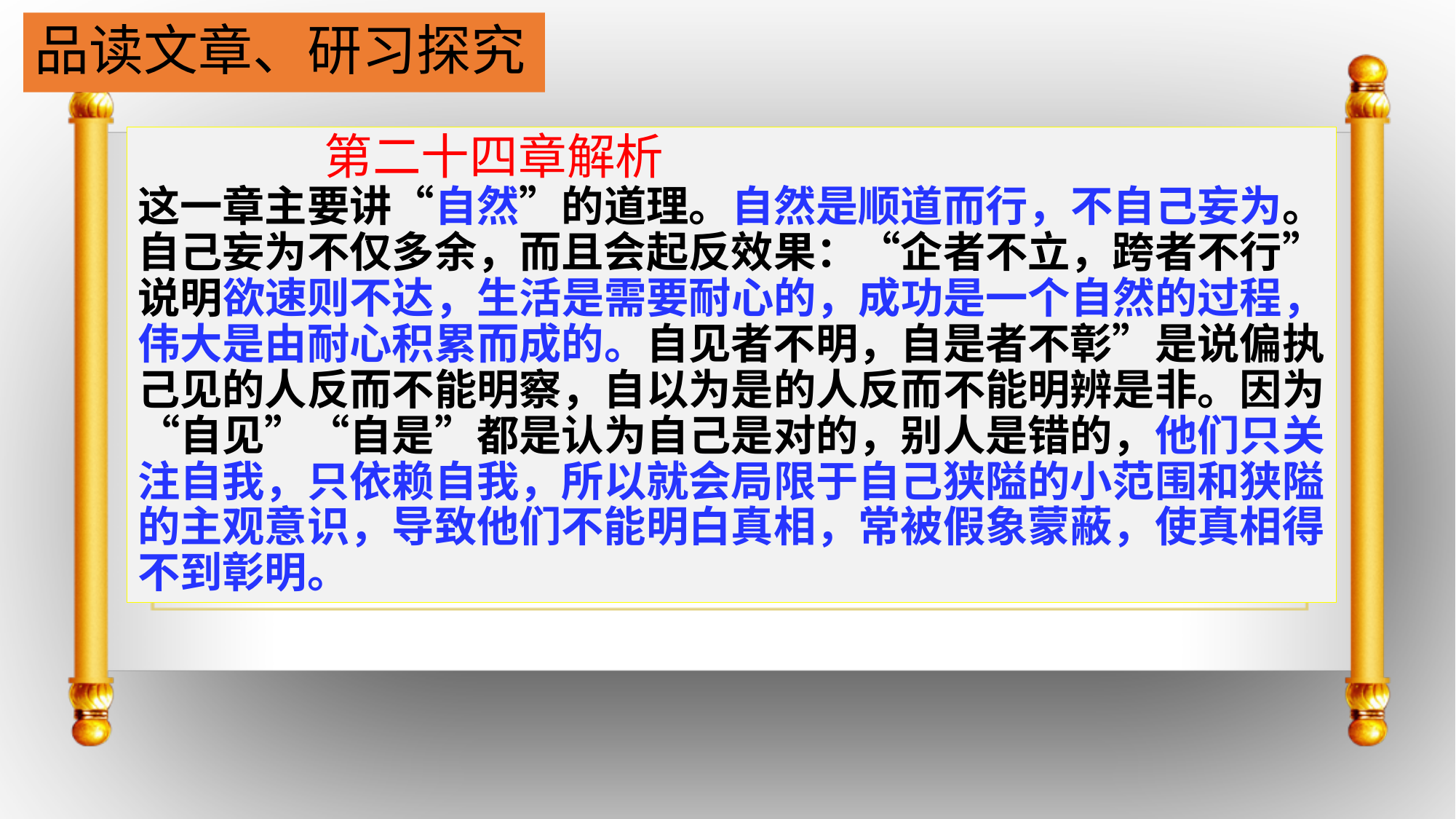

# 品读文章、研习探究
                第二十四章解析
这一章主要讲“自然”的道理。自然是顺道而行，不自己妄为。自己妄为不仅多余，而且会起反效果：“企者不立，跨者不行”说明欲速则不达，生活是需要耐心的，成功是一个自然的过程，伟大是由耐心积累而成的。自见者不明，自是者不彰”是说偏执己见的人反而不能明察，自以为是的人反而不能明辨是非。因为“自见”“自是”都是认为自己是对的，别人是错的，他们只关注自我，只依赖自我，所以就会局限于自己狭隘的小范围和狭隘的主观意识，导致他们不能明白真相，常被假象蒙蔽，使真相得不到彰明。